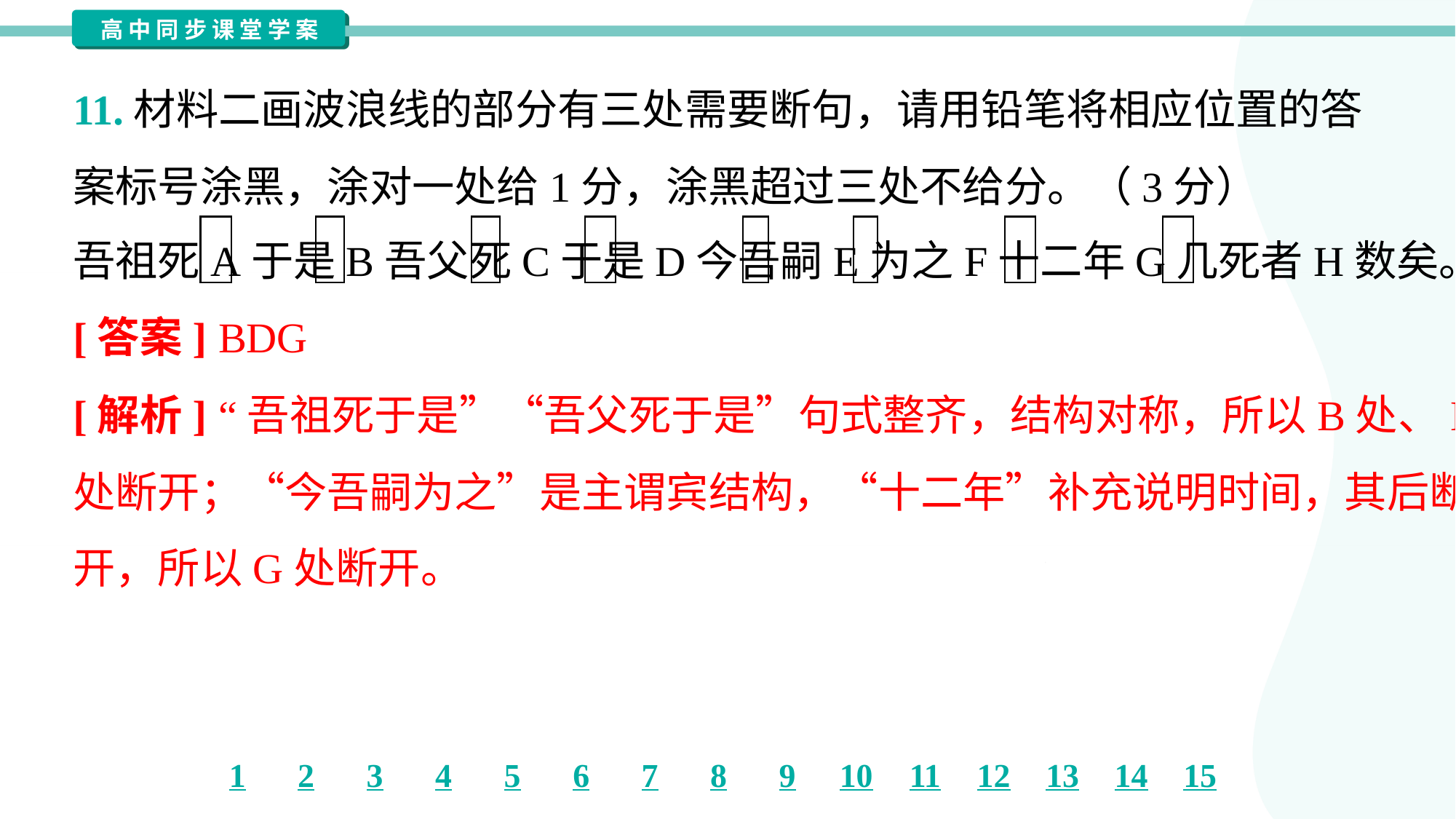

11.材料二画波浪线的部分有三处需要断句，请用铅笔将相应位置的答
案标号涂黑，涂对一处给1分，涂黑超过三处不给分。（3分）
吾祖死A于是B吾父死C于是D今吾嗣E为之F十二年G几死者H数矣。

[答案] BDG
[解析] “吾祖死于是”“吾父死于是”句式整齐，结构对称，所以B处、D
处断开；“今吾嗣为之”是主谓宾结构，“十二年”补充说明时间，其后断
开，所以G处断开。